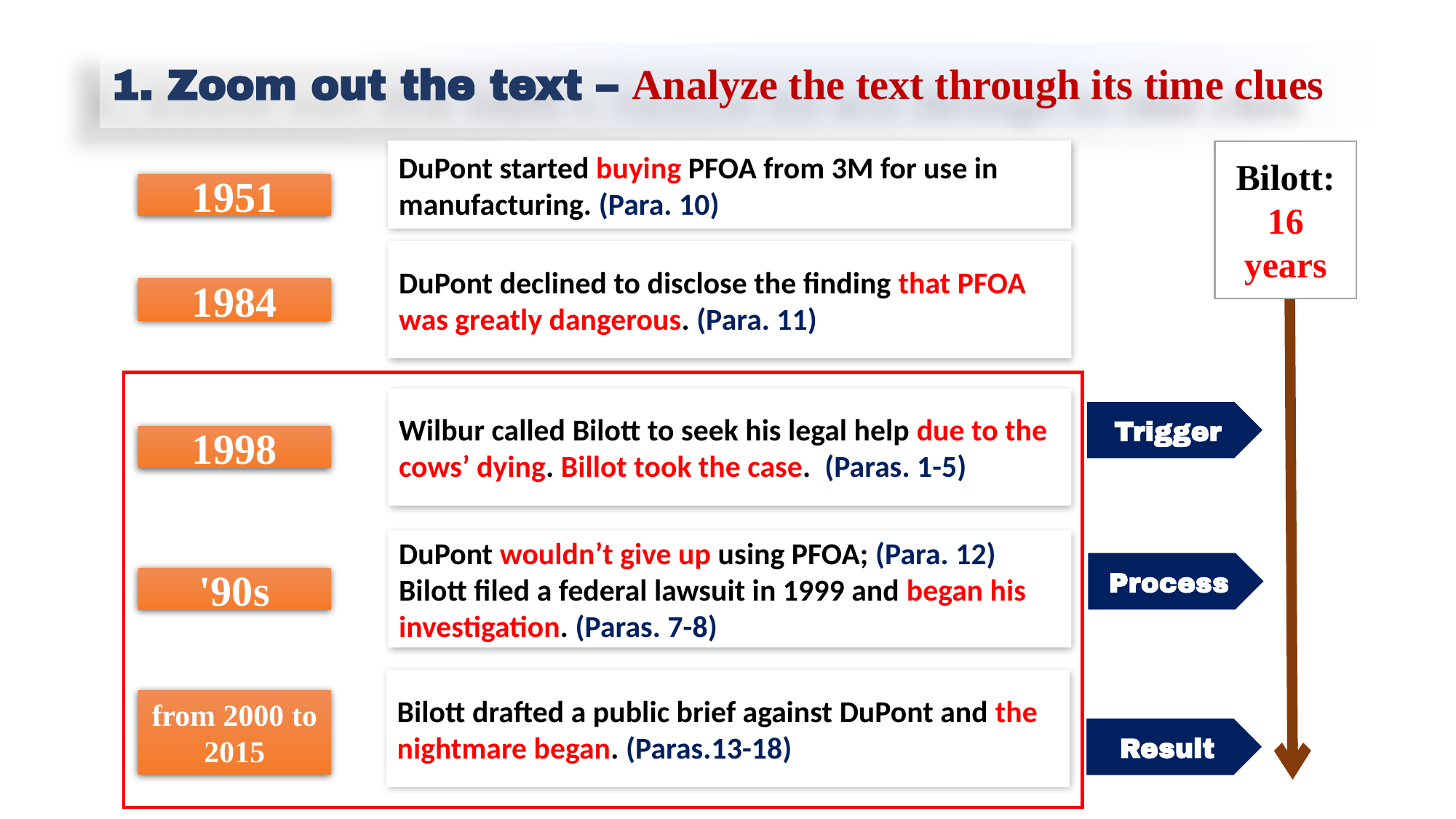

# 1. Zoom out the text – Analyze the text through its time clues
DuPont started buying PFOA from 3M for use in manufacturing. (Para. 10)
Bilott:
16 years
1951
第一季度
第一季度
单击编辑副标题
DuPont declined to disclose the finding that PFOA was greatly dangerous. (Para. 11)
1984

Wilbur called Bilott to seek his legal help due to the cows’ dying. Billot took the case.  (Paras. 1-5)
Trigger
1998
第一季度
第一季度
DuPont wouldn’t give up using PFOA; (Para. 12) Bilott filed a federal lawsuit in 1999 and began his investigation. (Paras. 7-8)
Process
单击编辑副标题
单击编辑副标题
'90s
Bilott drafted a public brief against DuPont and the nightmare began. (Paras.13-18)
from 2000 to 2015
Result